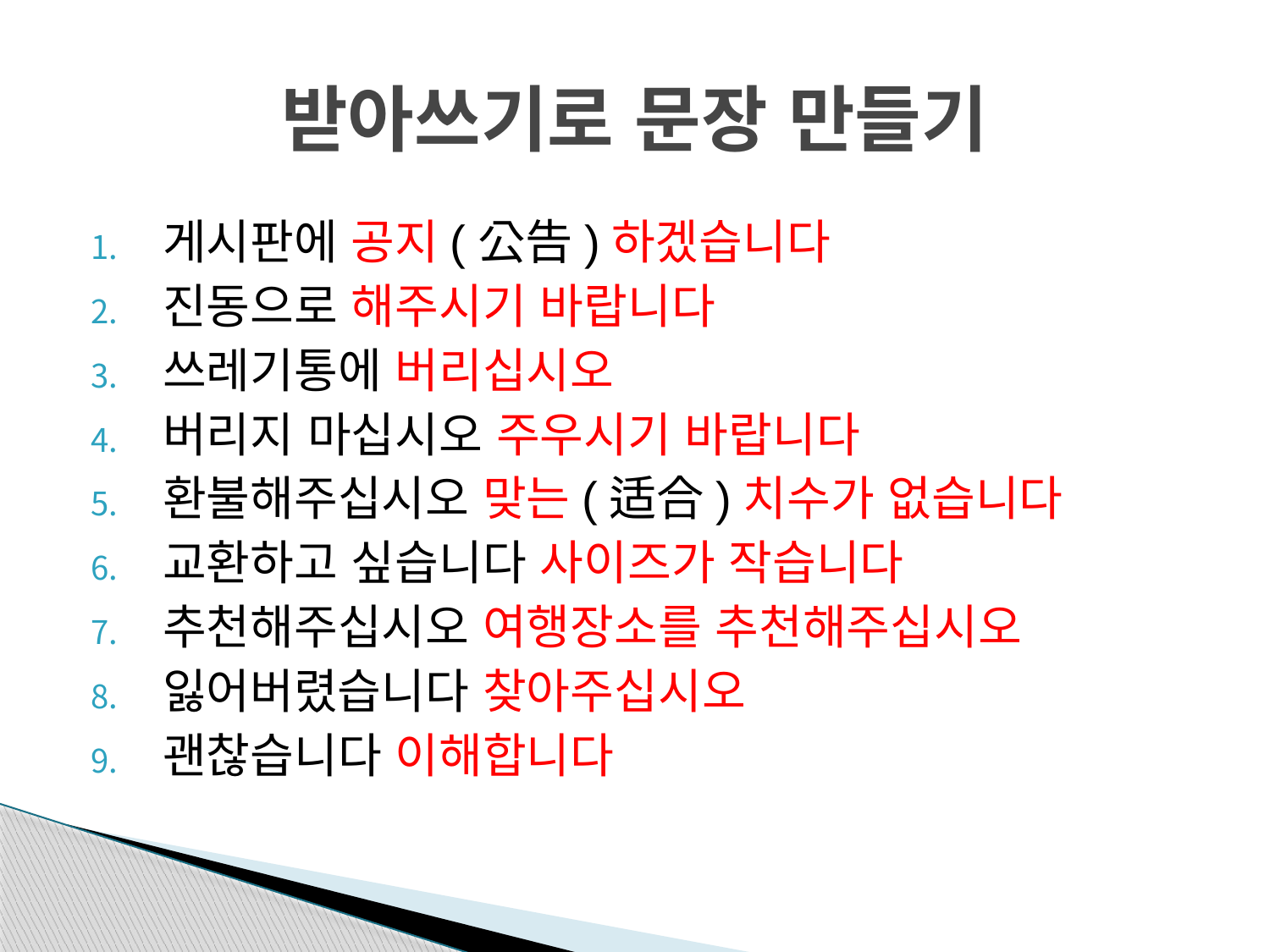

# 받아쓰기로 문장 만들기
게시판에 공지(公告)하겠습니다
진동으로 해주시기 바랍니다
쓰레기통에 버리십시오
버리지 마십시오 주우시기 바랍니다
환불해주십시오 맞는(适合)치수가 없습니다
교환하고 싶습니다 사이즈가 작습니다
추천해주십시오 여행장소를 추천해주십시오
잃어버렸습니다 찾아주십시오
괜찮습니다 이해합니다